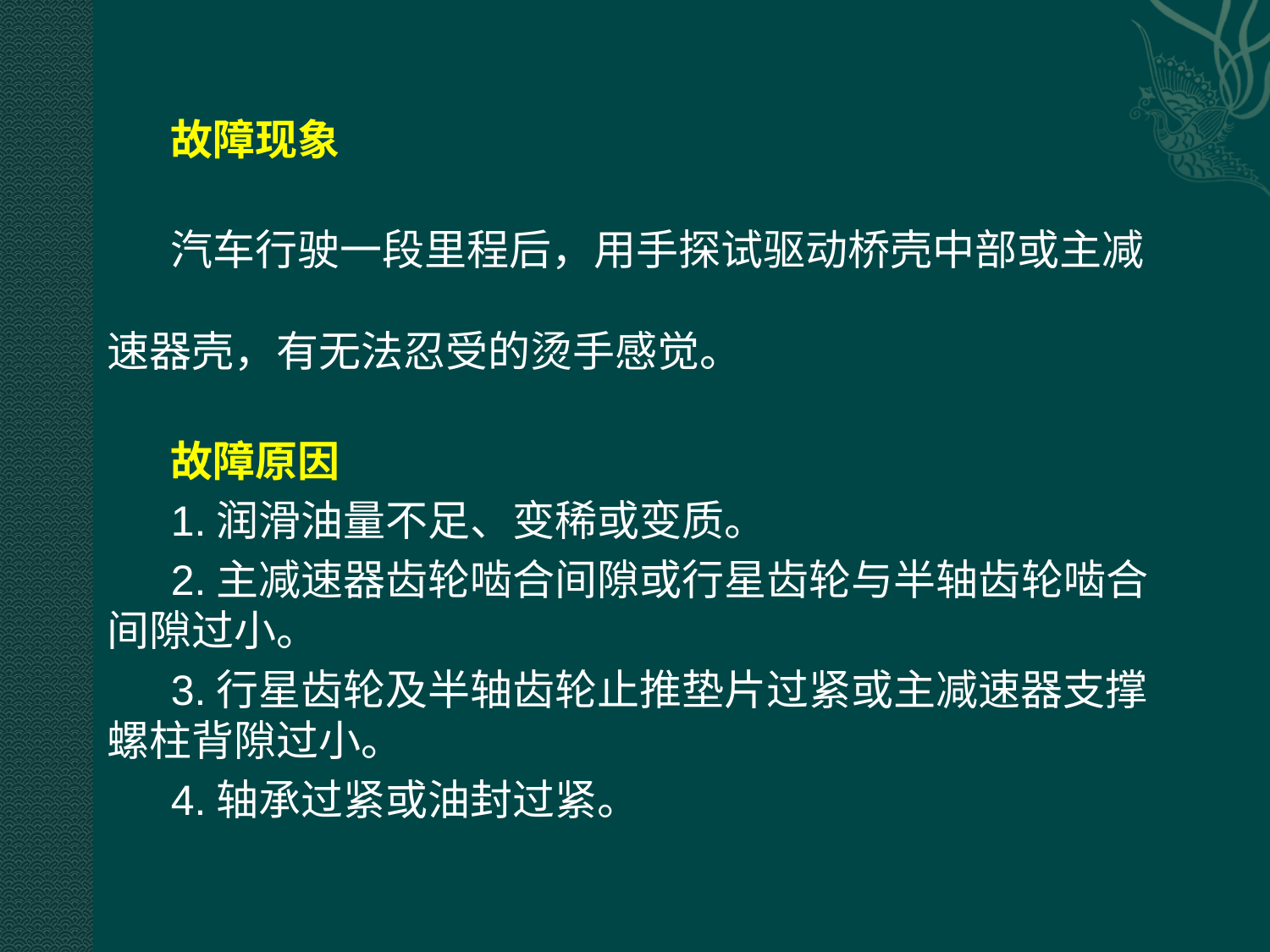

故障现象
汽车行驶一段里程后，用手探试驱动桥壳中部或主减速器壳，有无法忍受的烫手感觉。
故障原因
1.润滑油量不足、变稀或变质。
2.主减速器齿轮啮合间隙或行星齿轮与半轴齿轮啮合间隙过小。
3.行星齿轮及半轴齿轮止推垫片过紧或主减速器支撑螺柱背隙过小。
4.轴承过紧或油封过紧。